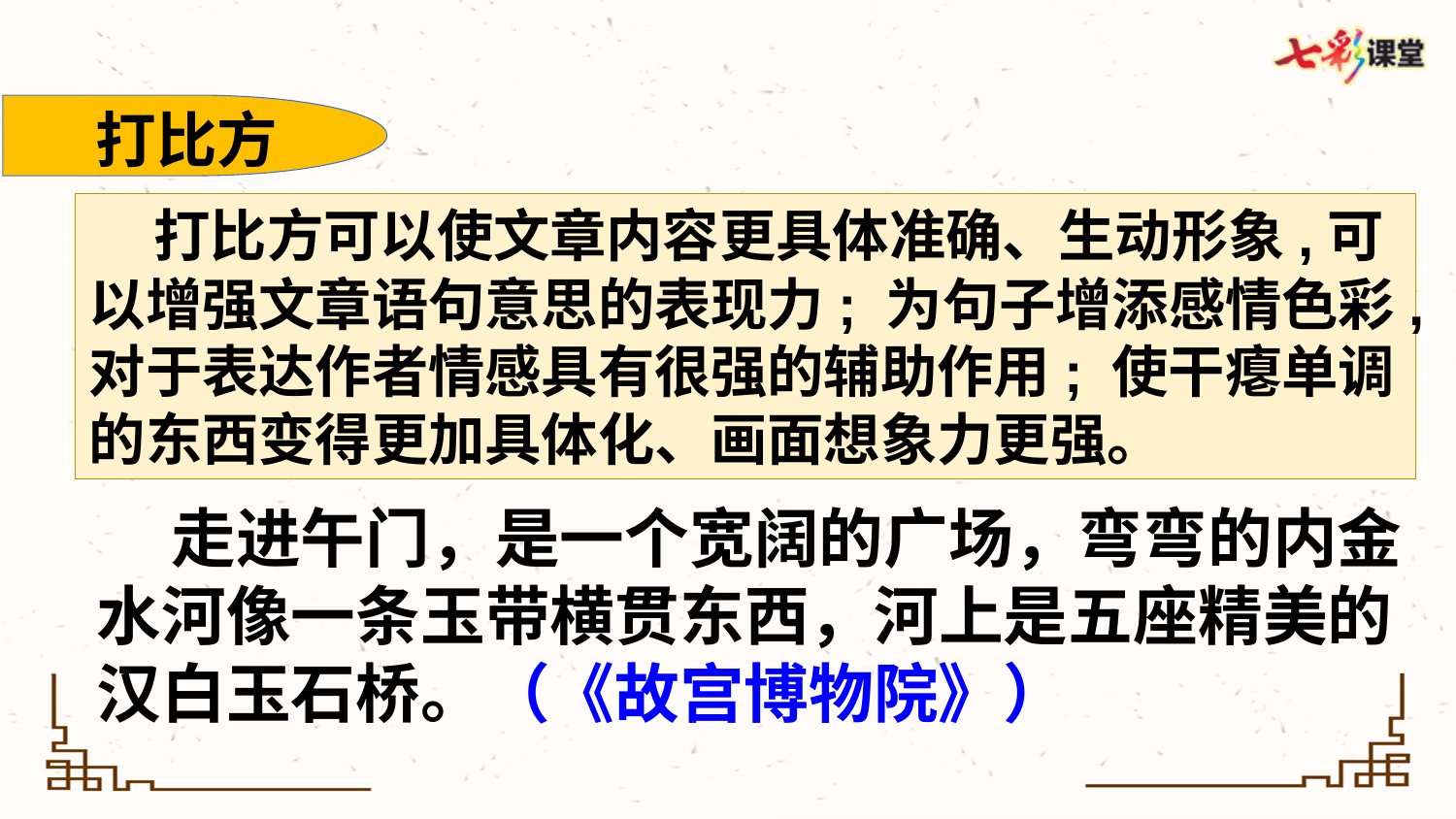

打比方
    打比方可以使文章内容更具体准确、生动形象,可以增强文章语句意思的表现力; 为句子增添感情色彩,对于表达作者情感具有很强的辅助作用; 使干瘪单调的东西变得更加具体化、画面想象力更强。
    走进午门，是一个宽阔的广场，弯弯的内金水河像一条玉带横贯东西，河上是五座精美的汉白玉石桥。（《故宫博物院》）